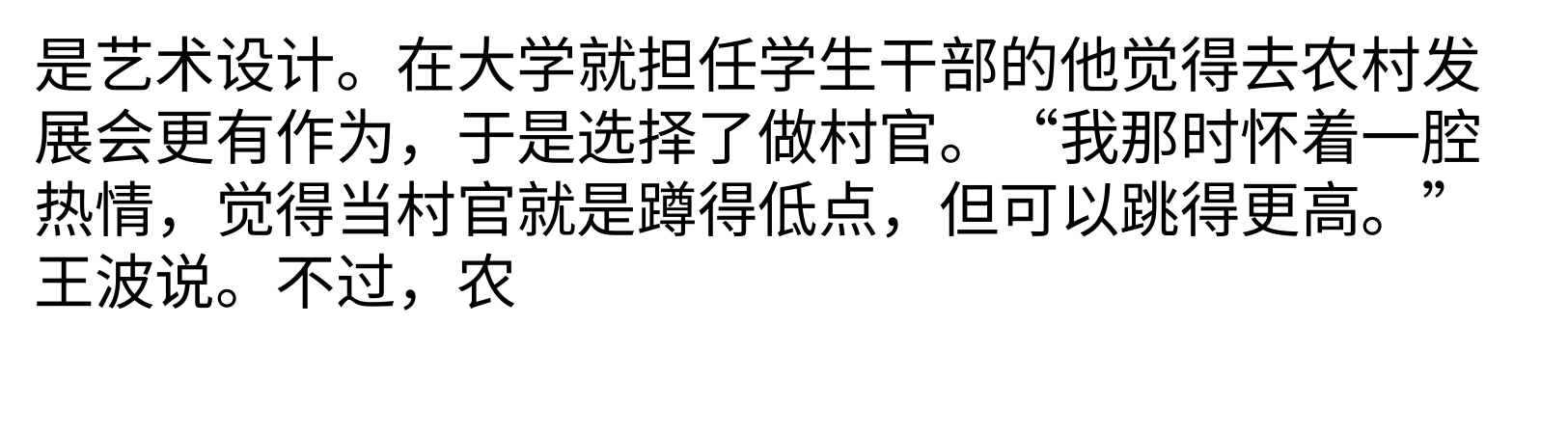

是艺术设计。在大学就担任学生干部的他觉得去农村发展会更有作为，于是选择了做村官。“我那时怀着一腔热情，觉得当村官就是蹲得低点，但可以跳得更高。”王波说。不过，农